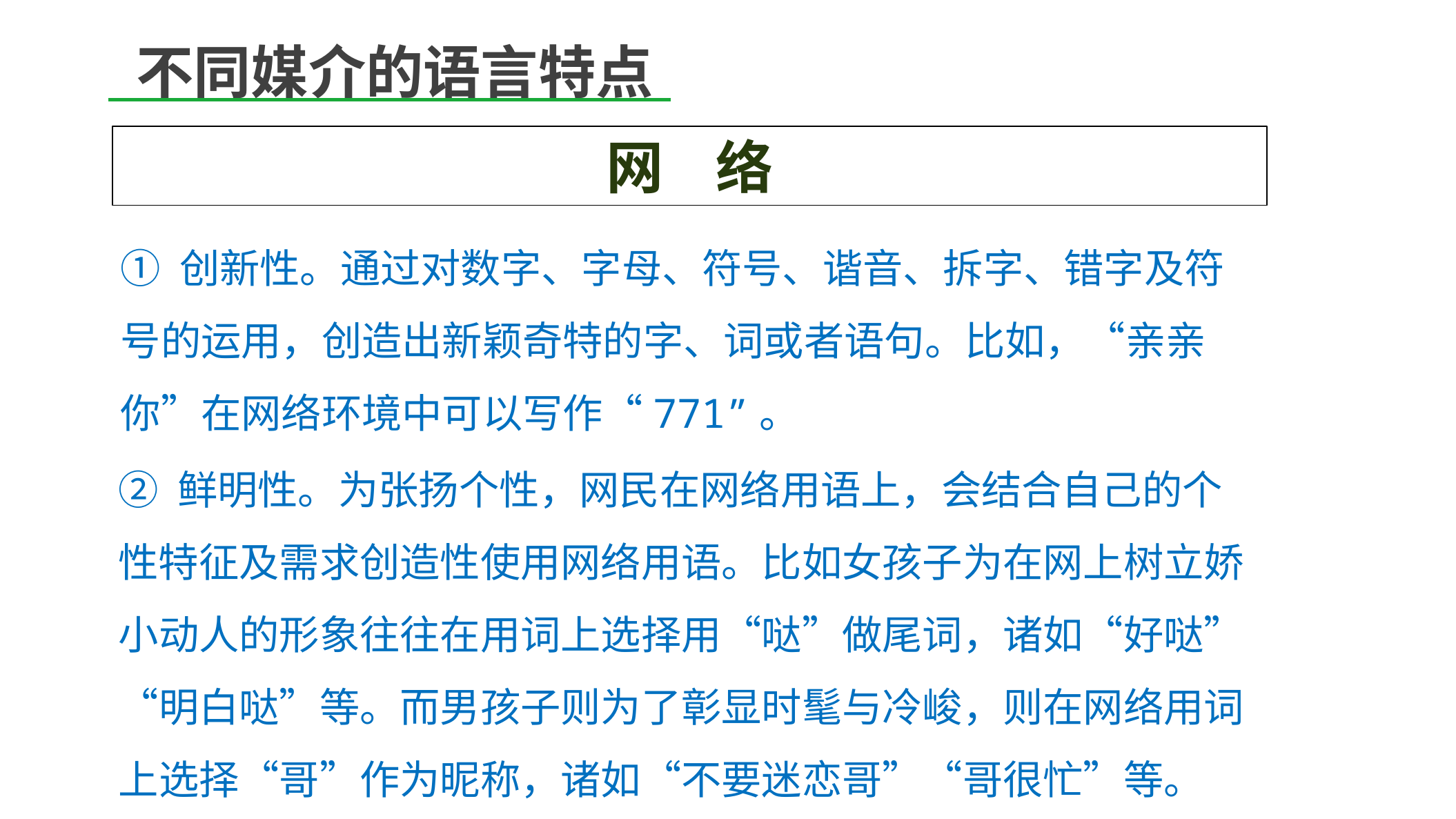

不同媒介的语言特点
网    络
① 创新性。通过对数字、字母、符号、谐音、拆字、错字及符号的运用，创造出新颖奇特的字、词或者语句。比如，“亲亲你”在网络环境中可以写作“771”。
② 鲜明性。为张扬个性，网民在网络用语上，会结合自己的个性特征及需求创造性使用网络用语。比如女孩子为在网上树立娇小动人的形象往往在用词上选择用“哒”做尾词，诸如“好哒”“明白哒”等。而男孩子则为了彰显时髦与冷峻，则在网络用词上选择“哥”作为昵称，诸如“不要迷恋哥”“哥很忙”等。